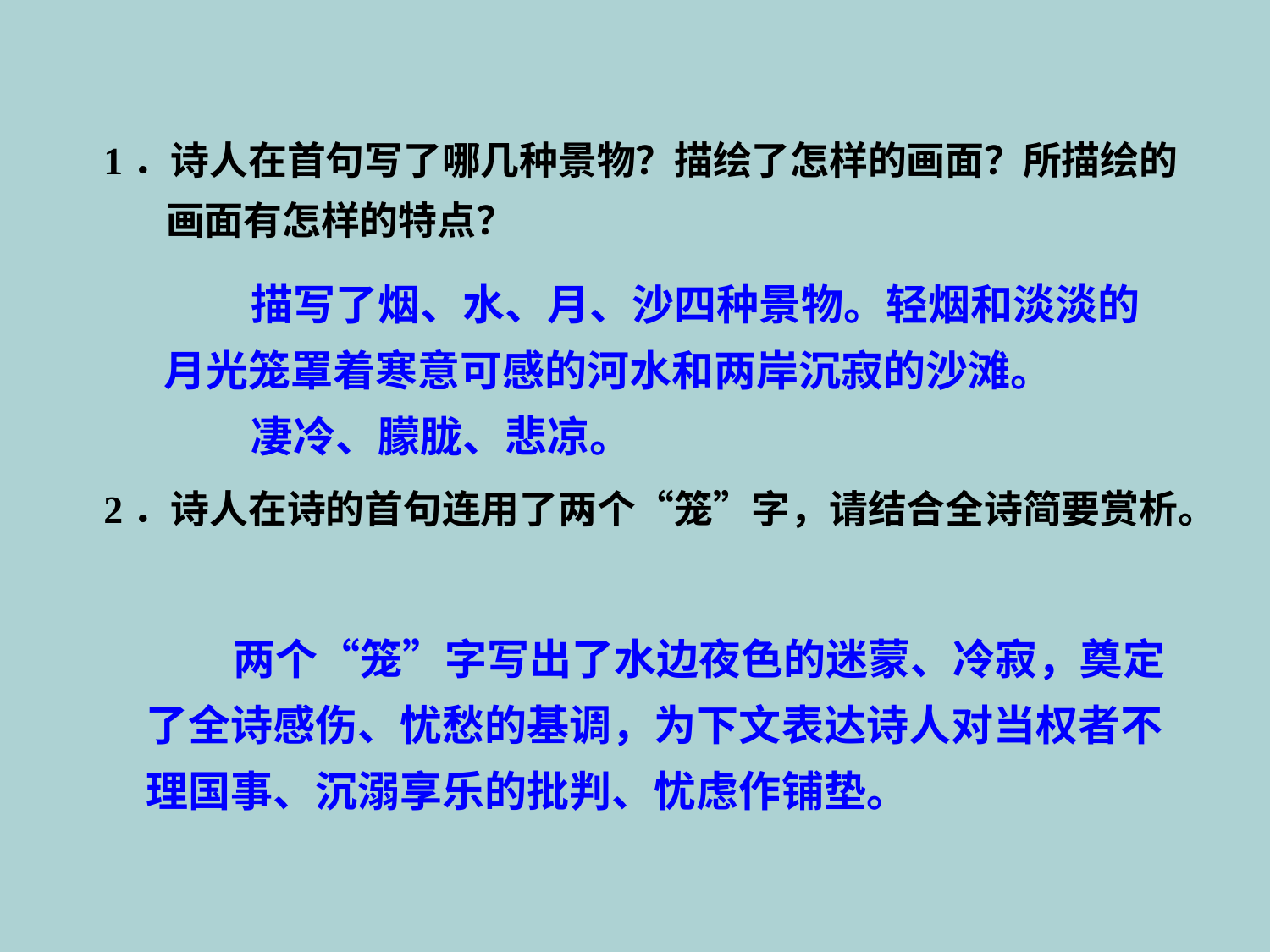

1．诗人在首句写了哪几种景物？描绘了怎样的画面？所描绘的画面有怎样的特点？

2．诗人在诗的首句连用了两个“笼”字，请结合全诗简要赏析。
描写了烟、水、月、沙四种景物。轻烟和淡淡的月光笼罩着寒意可感的河水和两岸沉寂的沙滩。
凄冷、朦胧、悲凉。
两个“笼”字写出了水边夜色的迷蒙、冷寂，奠定了全诗感伤、忧愁的基调，为下文表达诗人对当权者不理国事、沉溺享乐的批判、忧虑作铺垫。